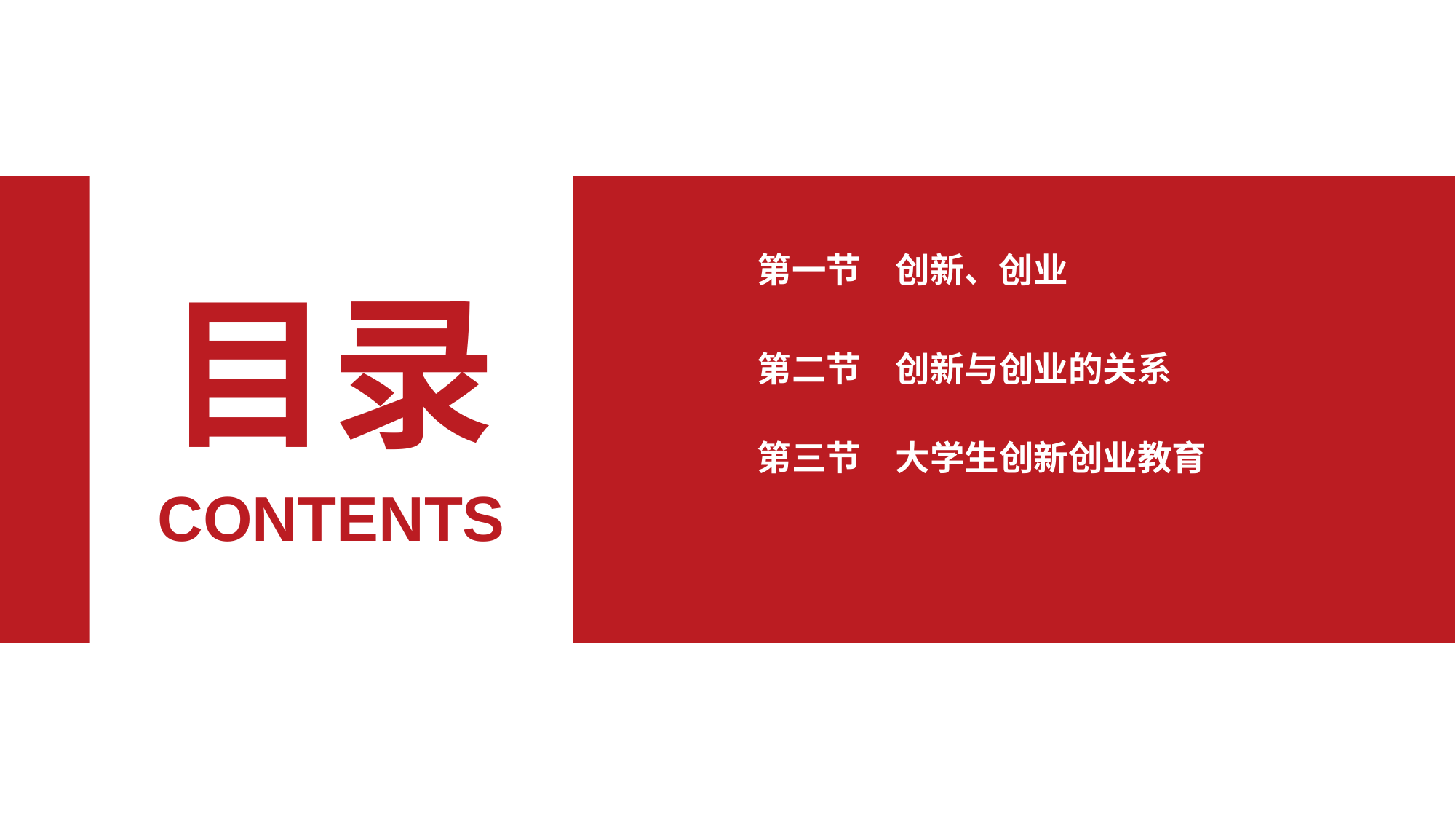

第一节　创新、创业
目录
第二节　创新与创业的关系
第三节　大学生创新创业教育

CONTENTS